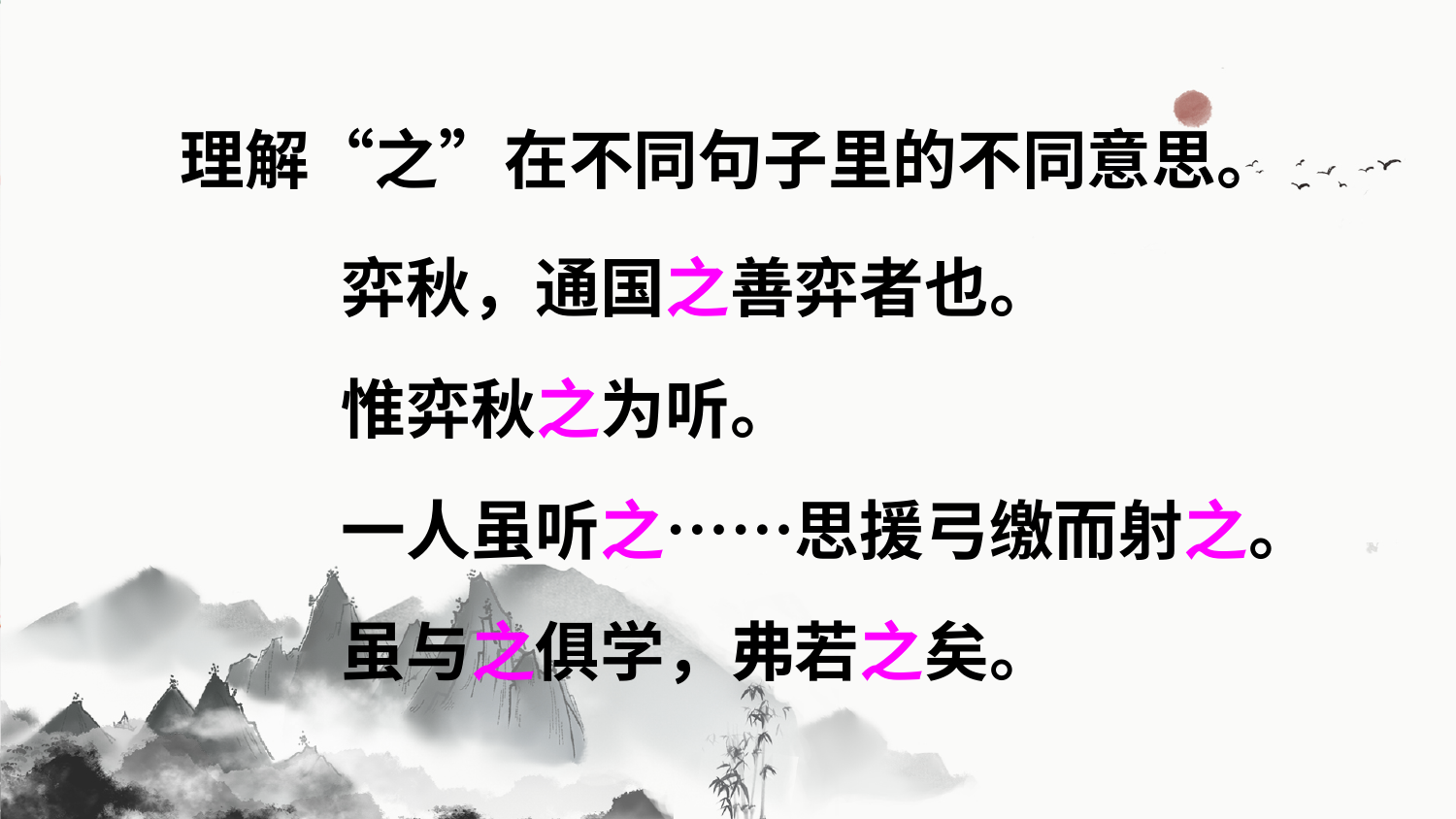

理解“之”在不同句子里的不同意思。
弈秋，通国之善弈者也。
惟弈秋之为听。
一人虽听之……思援弓缴而射之。
虽与之俱学，弗若之矣。